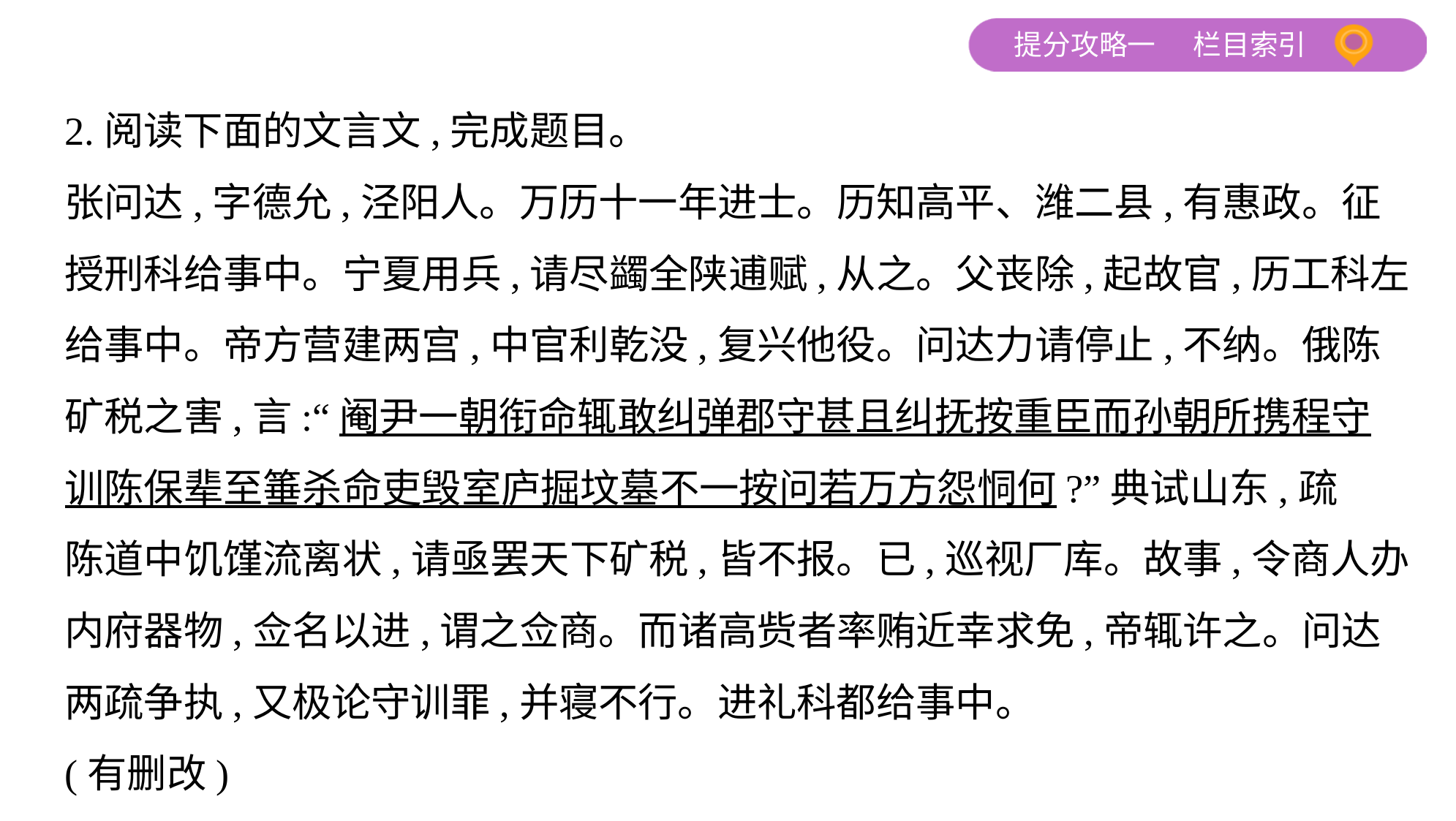

2.阅读下面的文言文,完成题目。
张问达,字德允,泾阳人。万历十一年进士。历知高平、潍二县,有惠政。征
授刑科给事中。宁夏用兵,请尽蠲全陕逋赋,从之。父丧除,起故官,历工科左
给事中。帝方营建两宫,中官利乾没,复兴他役。问达力请停止,不纳。俄陈
矿税之害,言:“阉尹一朝衔命辄敢纠弹郡守甚且纠抚按重臣而孙朝所携程守
训陈保辈至箠杀命吏毁室庐掘坟墓不一按问若万方怨恫何?”典试山东,疏
陈道中饥馑流离状,请亟罢天下矿税,皆不报。已,巡视厂库。故事,令商人办
内府器物,佥名以进,谓之佥商。而诸高赀者率贿近幸求免,帝辄许之。问达
两疏争执,又极论守训罪,并寝不行。进礼科都给事中。
(有删改)